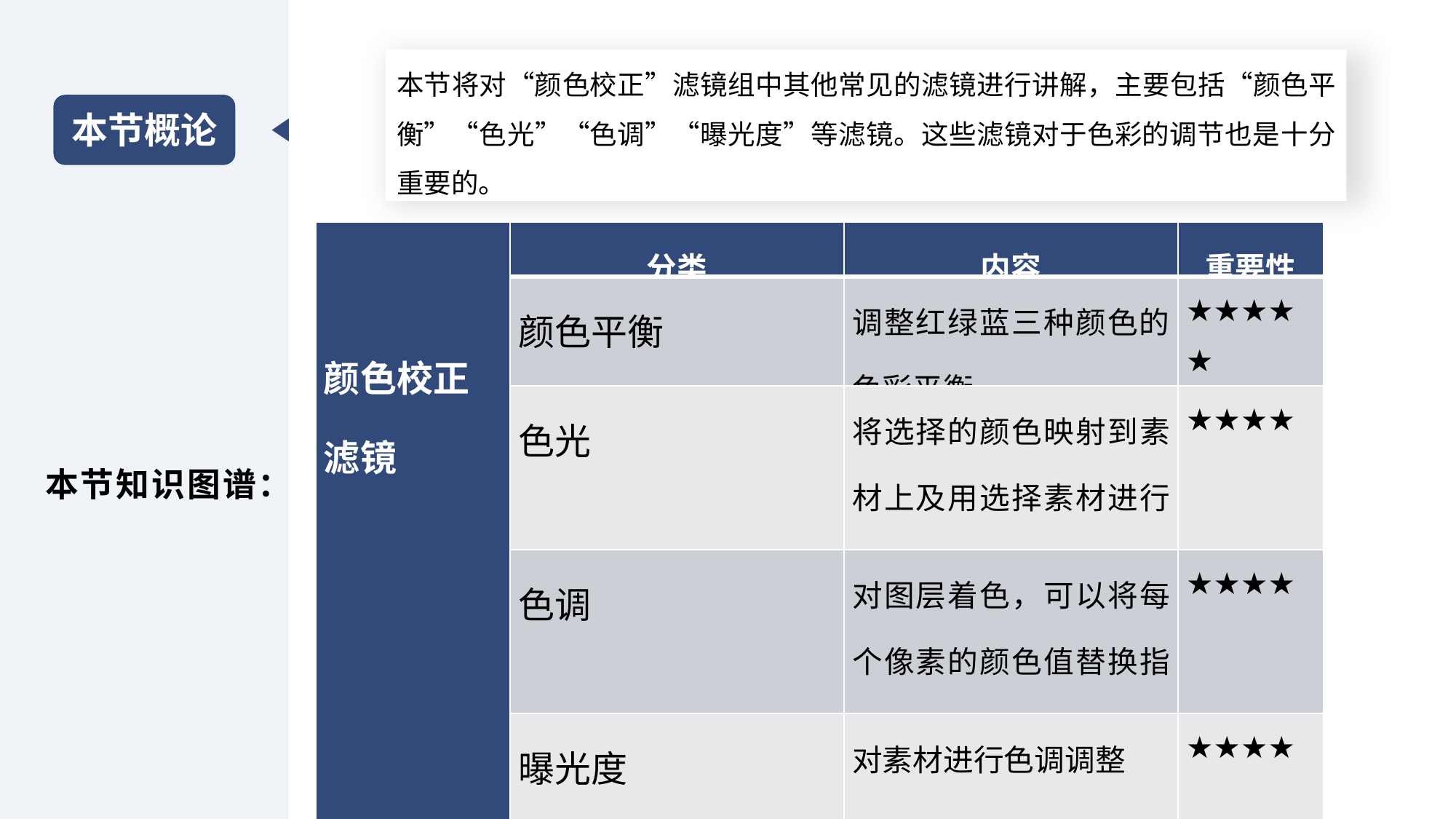

本节将对“颜色校正”滤镜组中其他常见的滤镜进行讲解，主要包括“颜色平衡”“色光”“色调”“曝光度”等滤镜。这些滤镜对于色彩的调节也是十分重要的。

本节概论

| 颜色校正滤镜 | 分类 | 内容 | 重要性 |
| --- | --- | --- | --- |
|  | 颜色平衡 | 调整红绿蓝三种颜色的色彩平衡 | ★★★★★ |
|  | 色光 | 将选择的颜色映射到素材上及用选择素材进行替换 | ★★★★ |
|  | 色调 | 对图层着色，可以将每个像素的颜色值替换指定的颜色之间数值 | ★★★★ |
|  | 曝光度 | 对素材进行色调调整 | ★★★★ |
本节知识图谱：